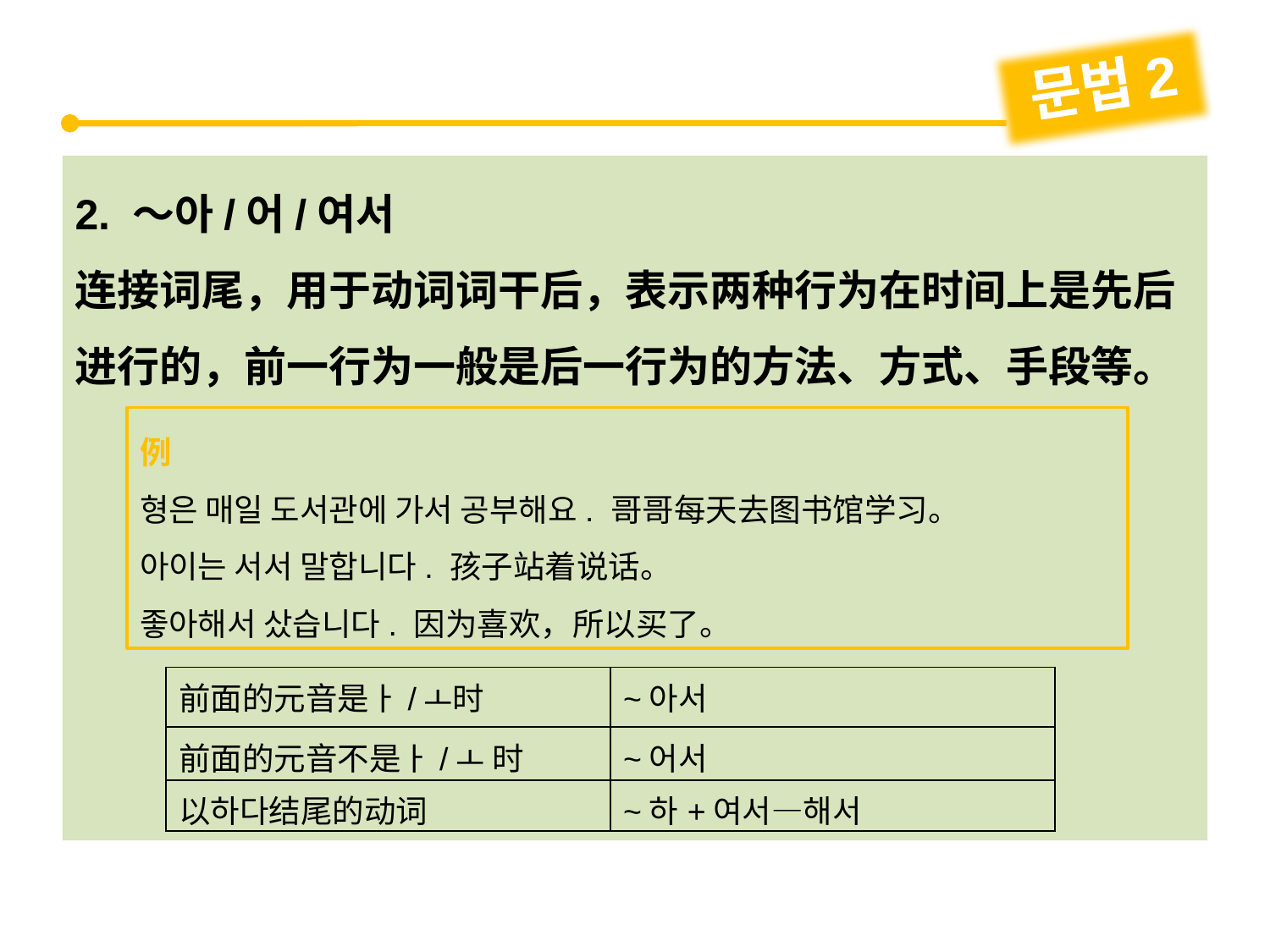

문법2
2. ～아/어/여서
连接词尾，用于动词词干后，表示两种行为在时间上是先后进行的，前一行为一般是后一行为的方法、方式、手段等。

例
형은 매일 도서관에 가서 공부해요. 哥哥每天去图书馆学习。
아이는 서서 말합니다. 孩子站着说话。
좋아해서 샀습니다. 因为喜欢，所以买了。
| 前面的元音是ㅏ/ㅗ时 | ~아서 |
| --- | --- |
| 前面的元音不是ㅏ/ㅗ 时 | ~어서 |
| 以하다结尾的动词 | ~하+여서—해서 |